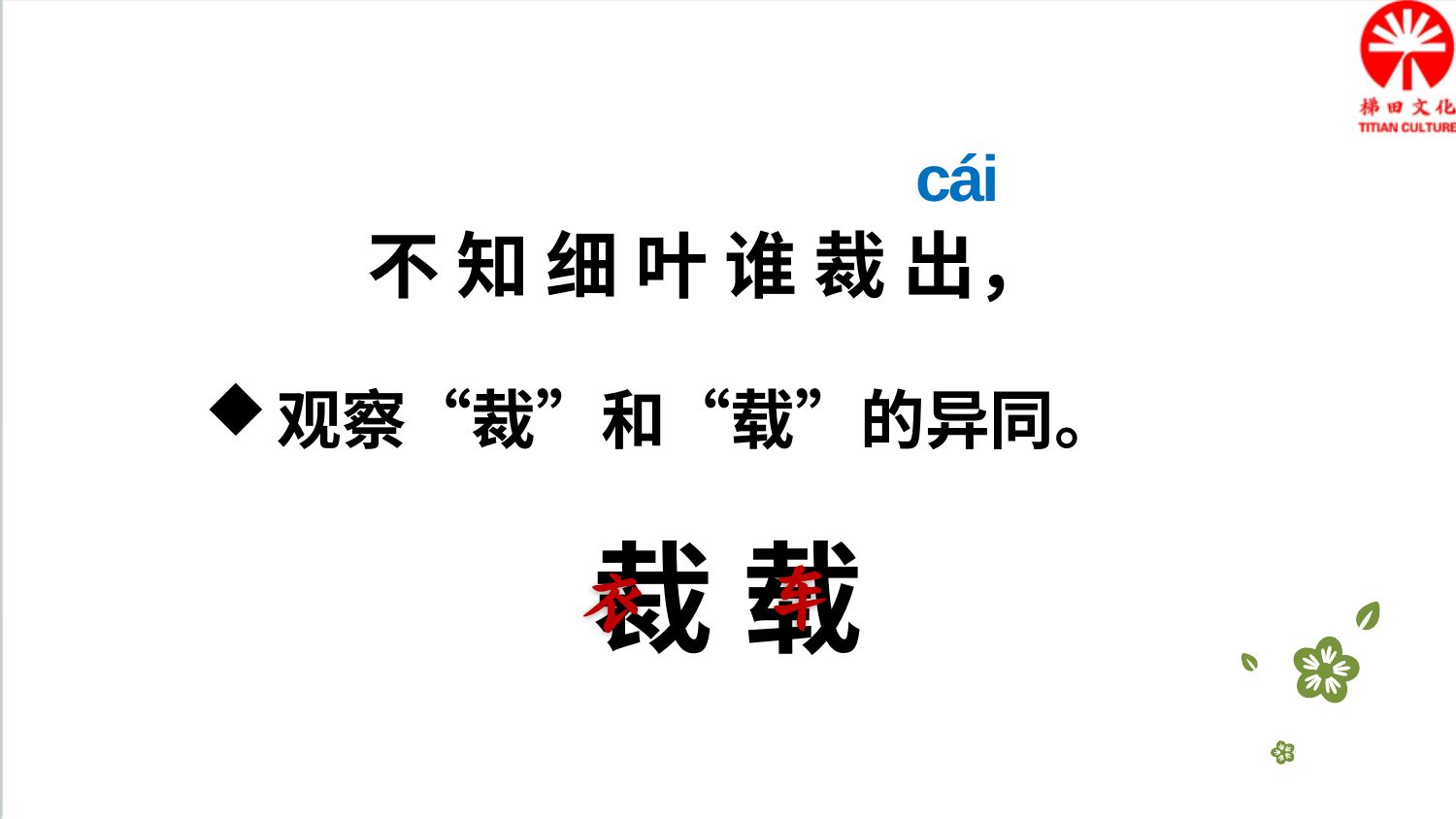

cái
不 知 细 叶 谁 裁 出，
观察“裁”和“载”的异同。
裁 载